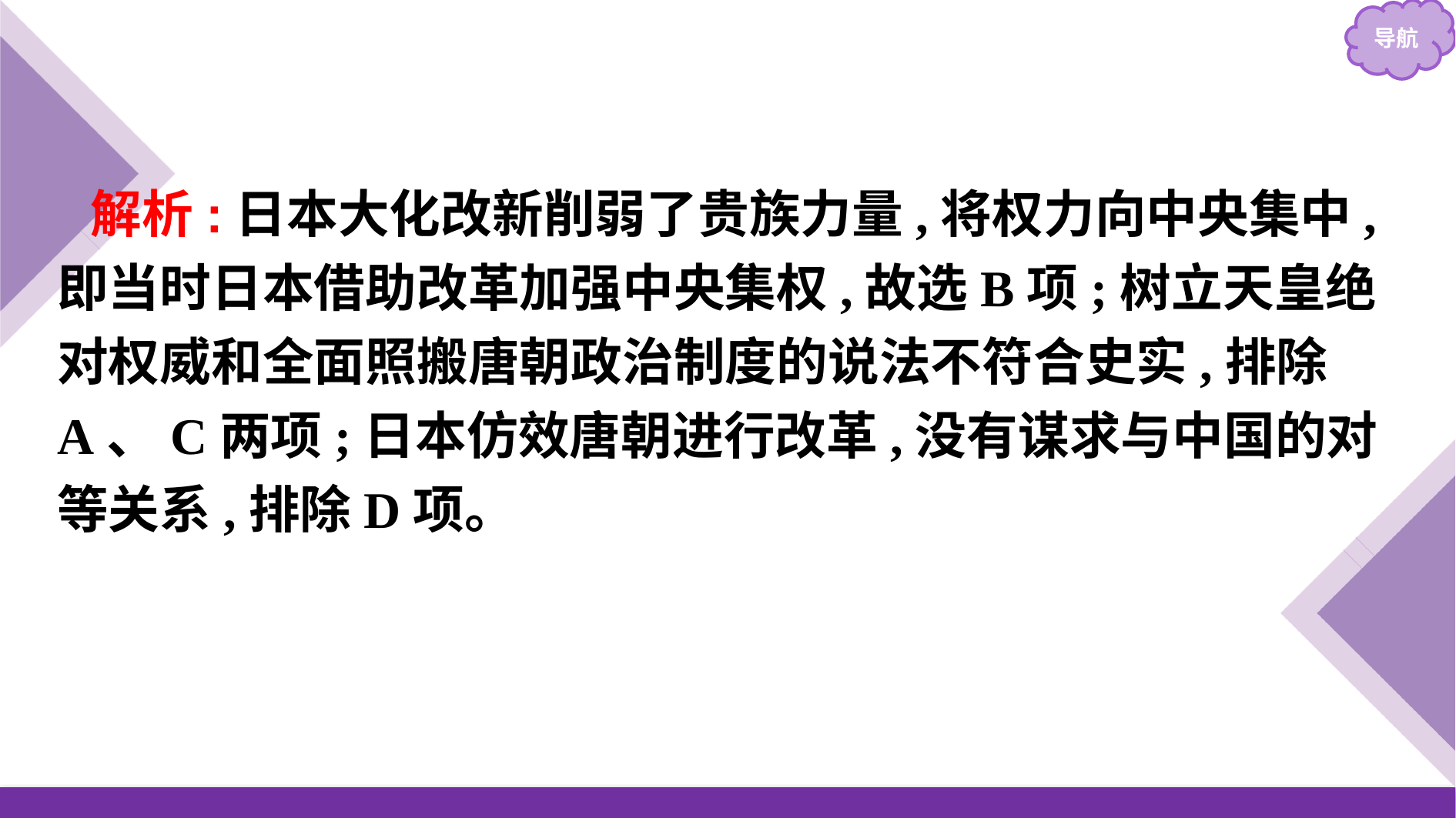

解析:日本大化改新削弱了贵族力量,将权力向中央集中,即当时日本借助改革加强中央集权,故选B项;树立天皇绝对权威和全面照搬唐朝政治制度的说法不符合史实,排除A、C两项;日本仿效唐朝进行改革,没有谋求与中国的对等关系,排除D项。